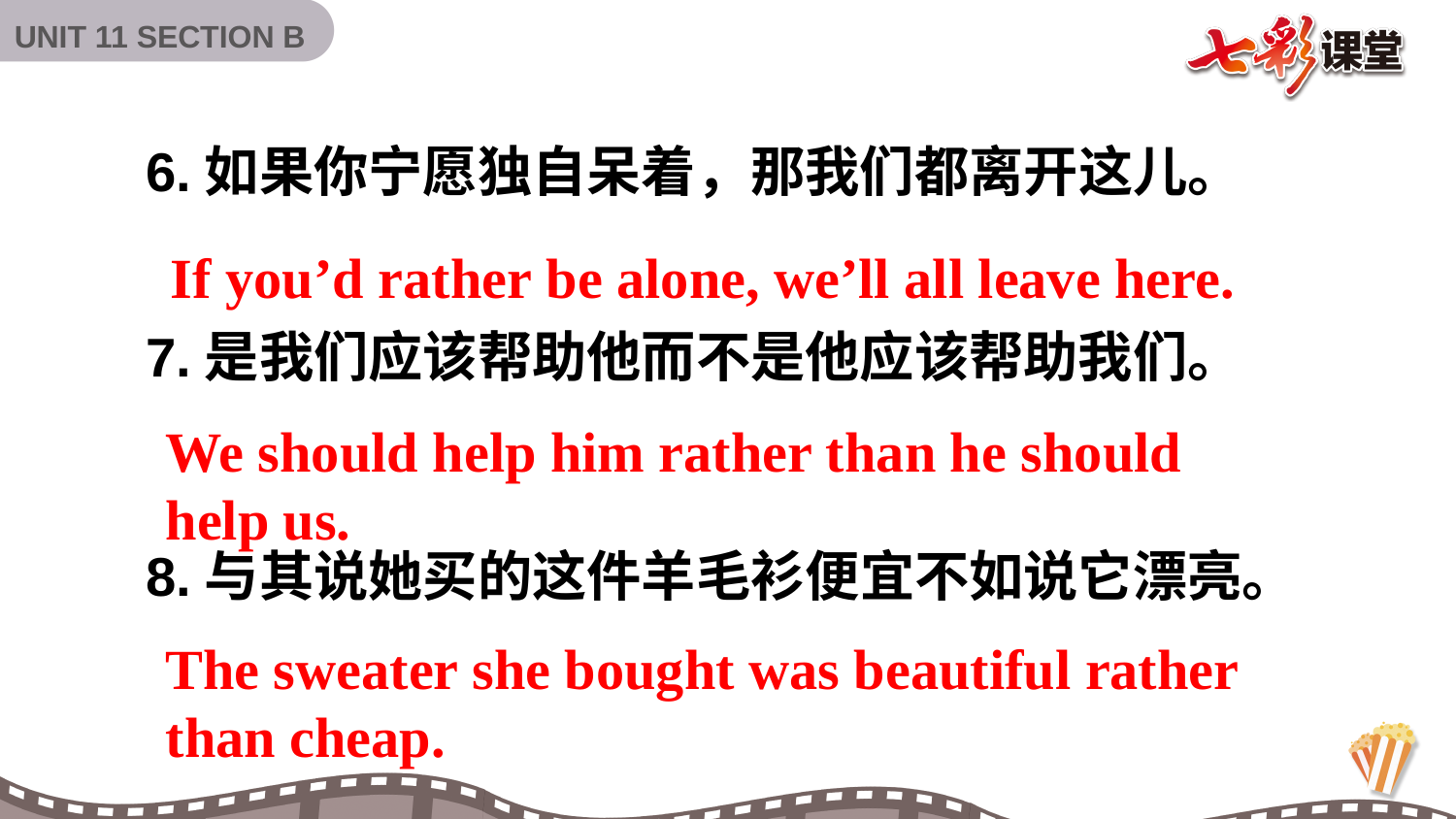

6.如果你宁愿独自呆着，那我们都离开这儿。

7.是我们应该帮助他而不是他应该帮助我们。

8.与其说她买的这件羊毛衫便宜不如说它漂亮。

If you’d rather be alone, we’ll all leave here.
We should help him rather than he should  help us.
The sweater she bought was beautiful rather  than cheap.